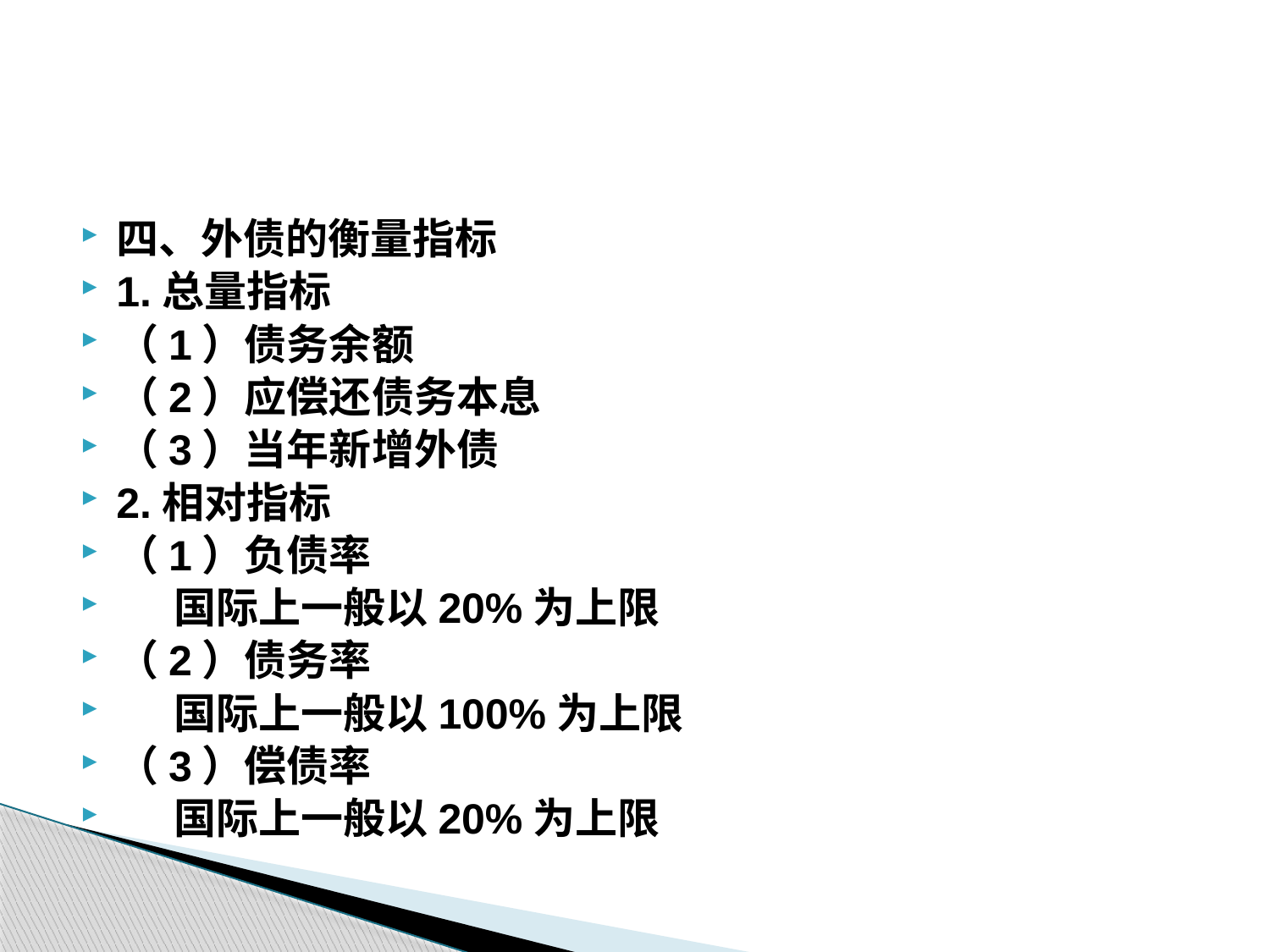

#
四、外债的衡量指标
1.总量指标
（1）债务余额
（2）应偿还债务本息
（3）当年新增外债
2.相对指标
（1）负债率
     国际上一般以20%为上限
（2）债务率
     国际上一般以100%为上限
（3）偿债率
     国际上一般以20%为上限